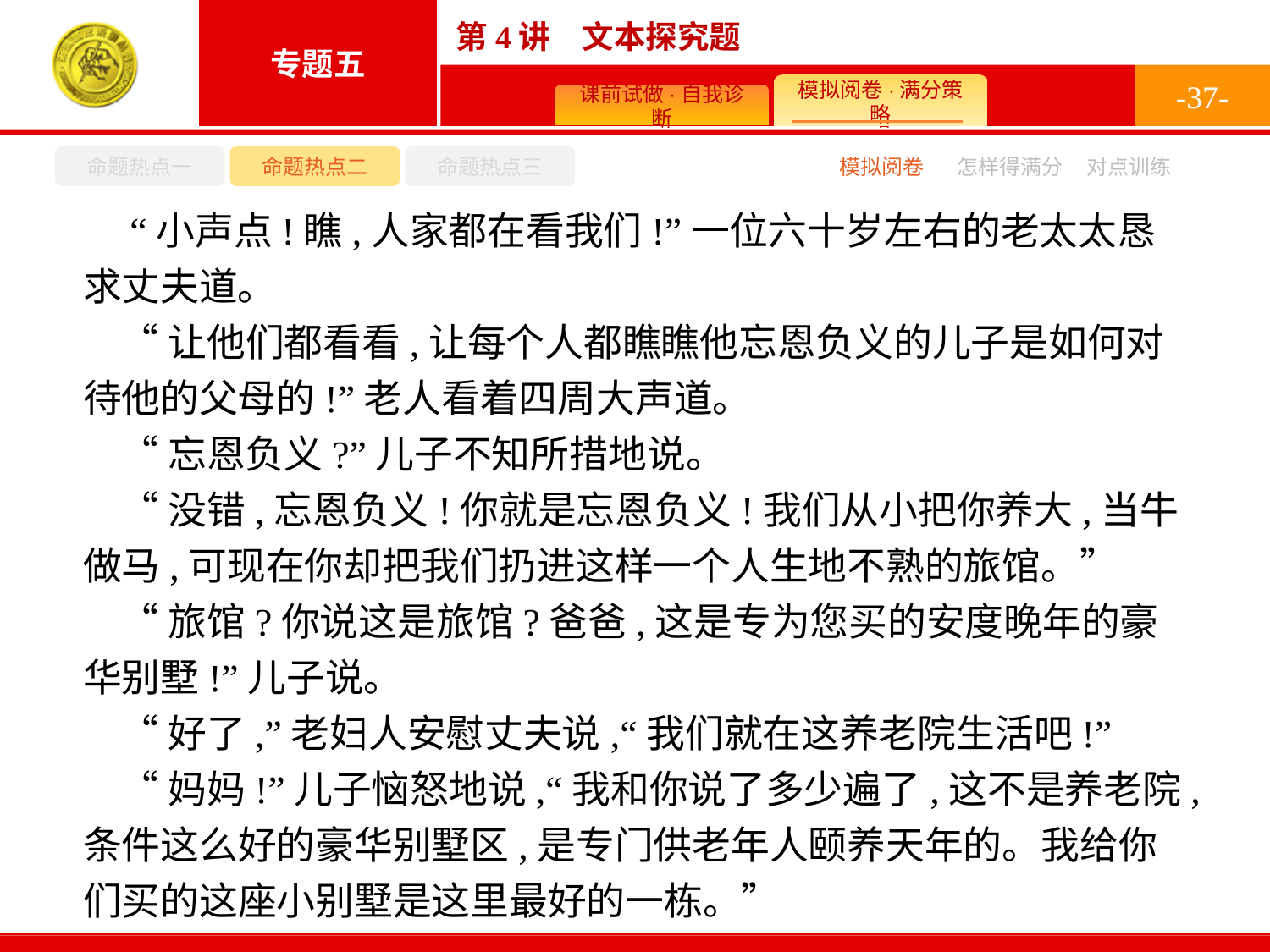

-37-
命题热点一
命题热点二
命题热点三
怎样得满分
模拟阅卷
对点训练
 “小声点!瞧,人家都在看我们!”一位六十岁左右的老太太恳求丈夫道。
“让他们都看看,让每个人都瞧瞧他忘恩负义的儿子是如何对待他的父母的!”老人看着四周大声道。
“忘恩负义?”儿子不知所措地说。
“没错,忘恩负义!你就是忘恩负义!我们从小把你养大,当牛做马,可现在你却把我们扔进这样一个人生地不熟的旅馆。”
“旅馆?你说这是旅馆?爸爸,这是专为您买的安度晚年的豪华别墅!”儿子说。
“好了,”老妇人安慰丈夫说,“我们就在这养老院生活吧!”
“妈妈!”儿子恼怒地说,“我和你说了多少遍了,这不是养老院,条件这么好的豪华别墅区,是专门供老年人颐养天年的。我给你们买的这座小别墅是这里最好的一栋。”